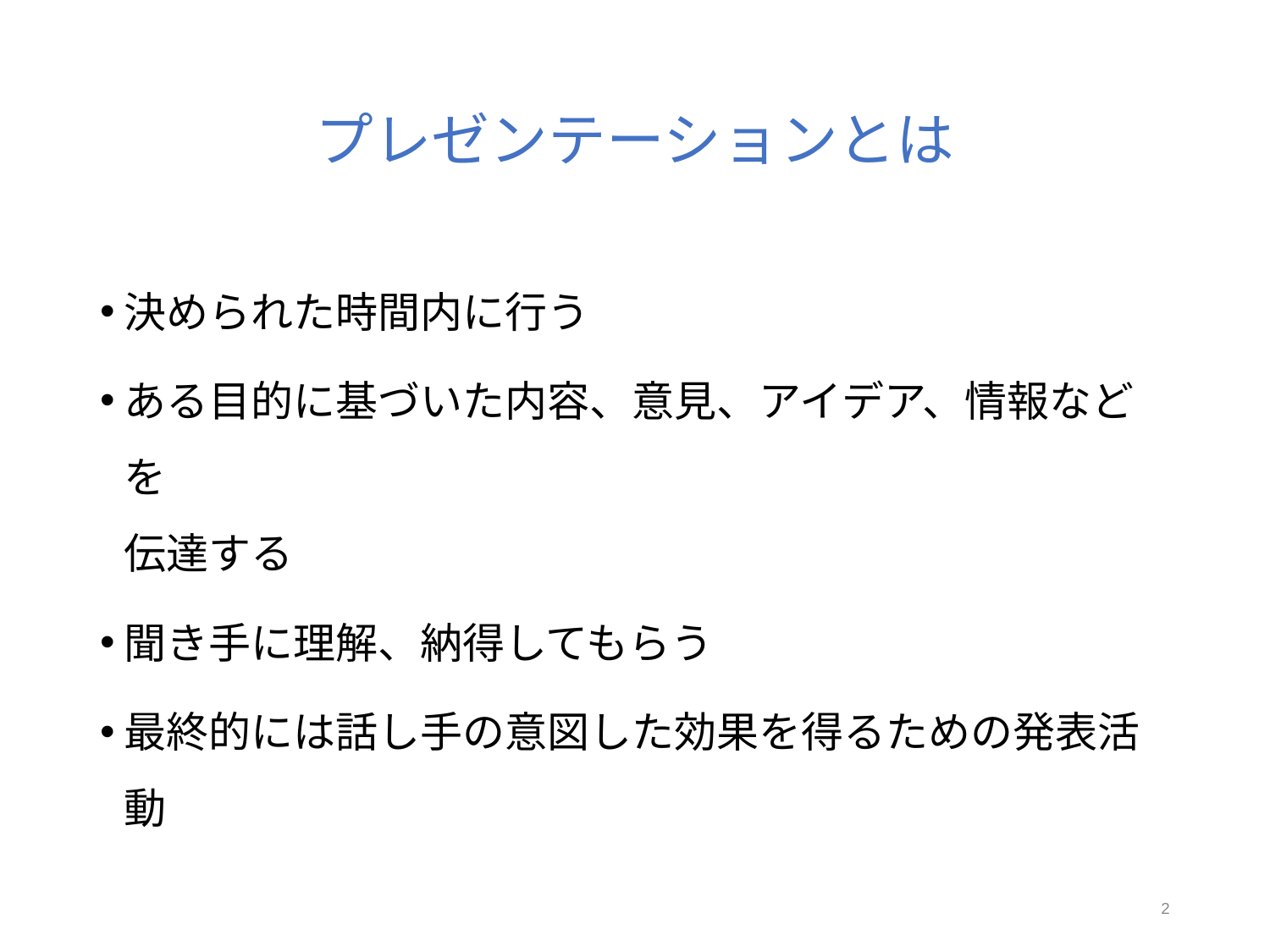

# プレゼンテーションとは
決められた時間内に行う
ある目的に基づいた内容、意見、アイデア、情報などを
伝達する
聞き手に理解、納得してもらう
最終的には話し手の意図した効果を得るための発表活動

2